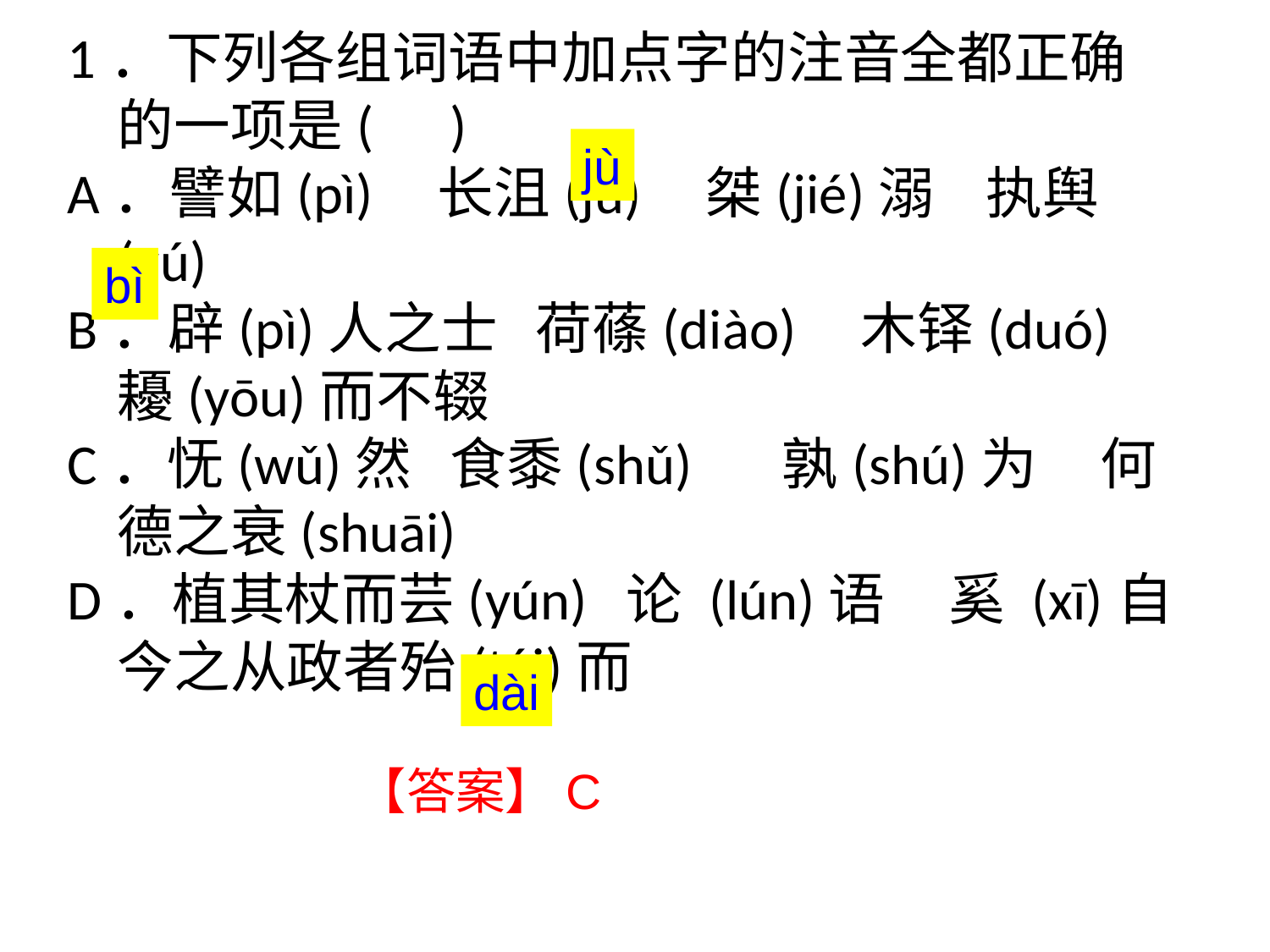

1．下列各组词语中加点字的注音全都正确的一项是(      )
A．譬如(pì)    长沮(jǔ)    桀(jié)溺    执舆(yú)
B．辟(pì)人之士   荷蓧(diào)    木铎(duó)  耰(yōu)而不辍
C．怃(wǔ)然   食黍(shǔ)      孰(shú)为     何德之衰(shuāi)
D．植其杖而芸(yún)  论 (lún)语     奚 (xī)自今之从政者殆(tái)而
jù
bì
dài
【答案】C